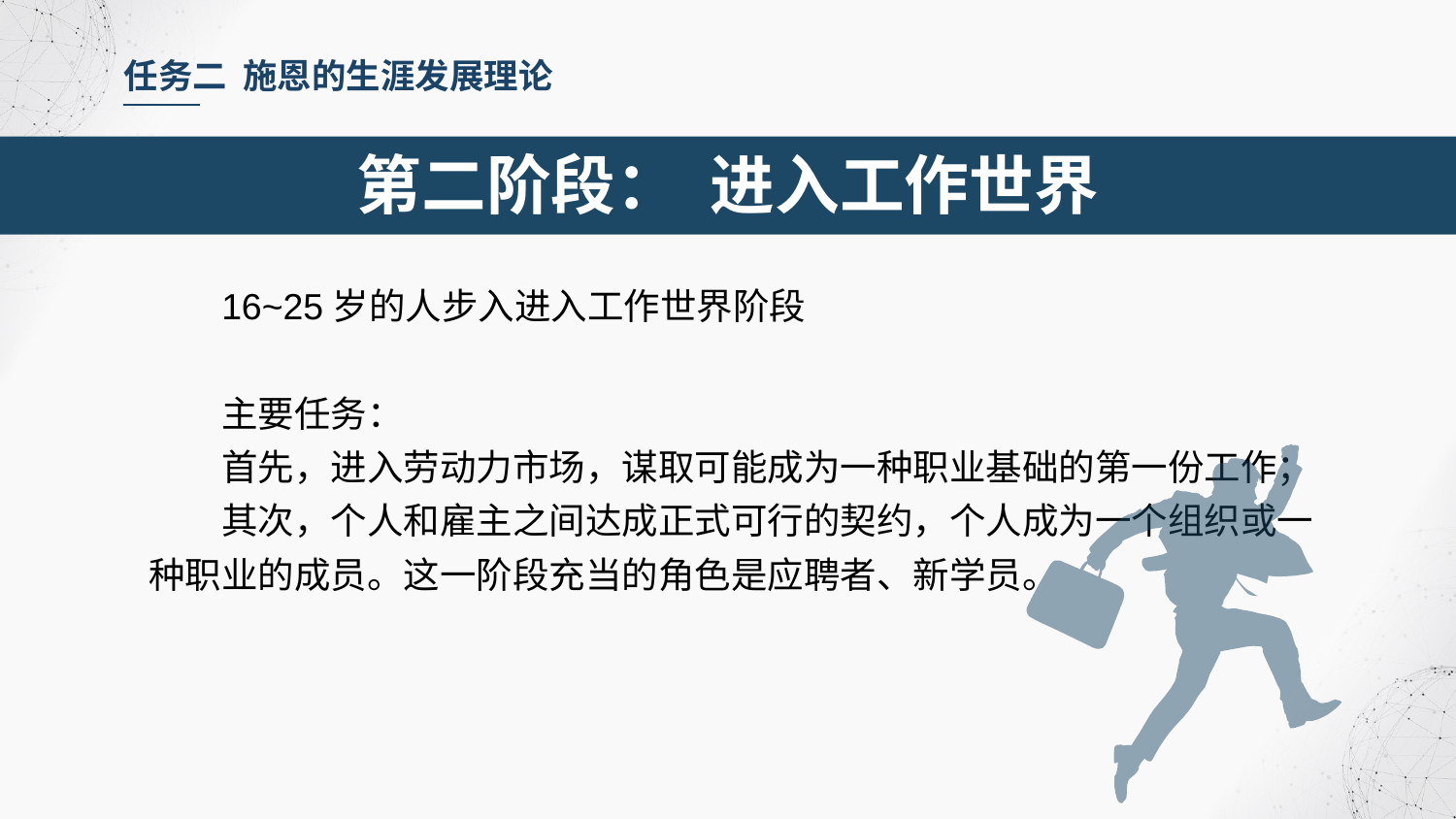

任务二  施恩的生涯发展理论

第二阶段：  进入工作世界
16~25岁的人步入进入工作世界阶段

主要任务：
首先，进入劳动力市场，谋取可能成为一种职业基础的第一份工作；
其次，个人和雇主之间达成正式可行的契约，个人成为一个组织或一种职业的成员。这一阶段充当的角色是应聘者、新学员。